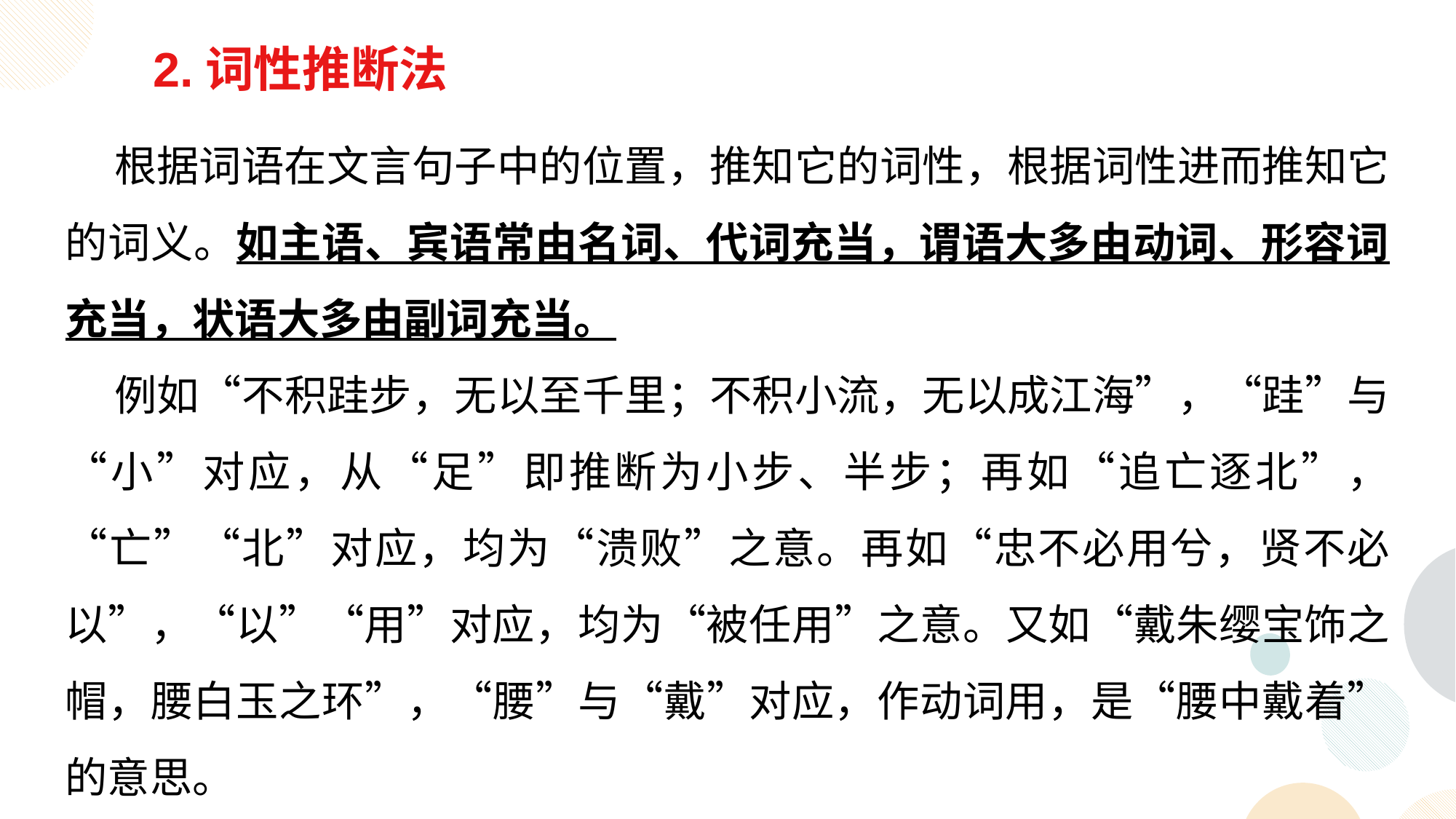

2.词性推断法
    根据词语在文言句子中的位置，推知它的词性，根据词性进而推知它的词义。如主语、宾语常由名词、代词充当，谓语大多由动词、形容词充当，状语大多由副词充当。
    例如“不积跬步，无以至千里；不积小流，无以成江海”，“跬”与“小”对应，从“足”即推断为小步、半步；再如“追亡逐北”， “亡”“北”对应，均为“溃败”之意。再如“忠不必用兮，贤不必以”，“以”“用”对应，均为“被任用”之意。又如“戴朱缨宝饰之帽，腰白玉之环”，“腰”与“戴”对应，作动词用，是“腰中戴着”的意思。